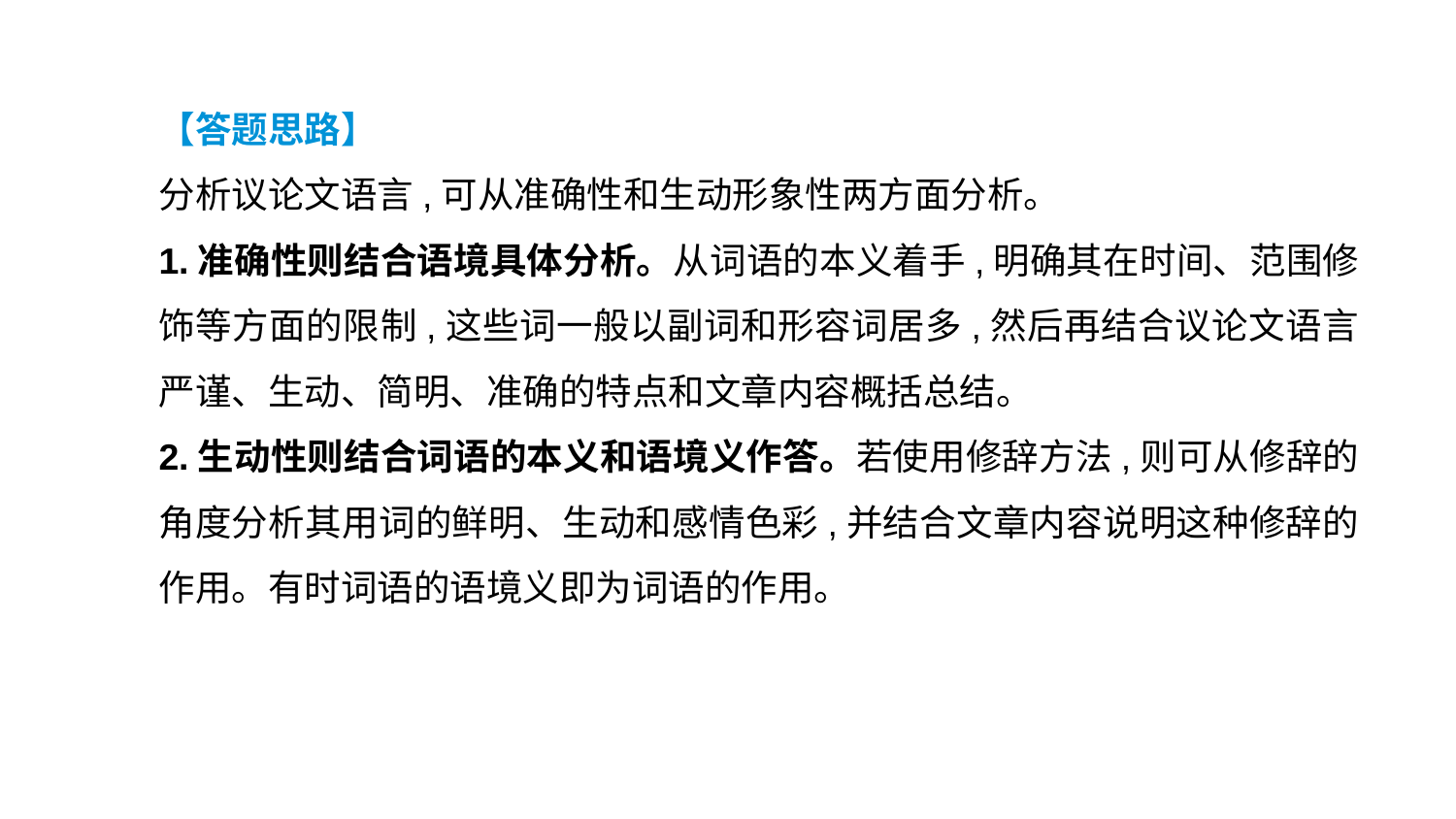

【答题思路】
分析议论文语言,可从准确性和生动形象性两方面分析。
1.准确性则结合语境具体分析。从词语的本义着手,明确其在时间、范围修饰等方面的限制,这些词一般以副词和形容词居多,然后再结合议论文语言严谨、生动、简明、准确的特点和文章内容概括总结。
2.生动性则结合词语的本义和语境义作答。若使用修辞方法,则可从修辞的角度分析其用词的鲜明、生动和感情色彩,并结合文章内容说明这种修辞的作用。有时词语的语境义即为词语的作用。